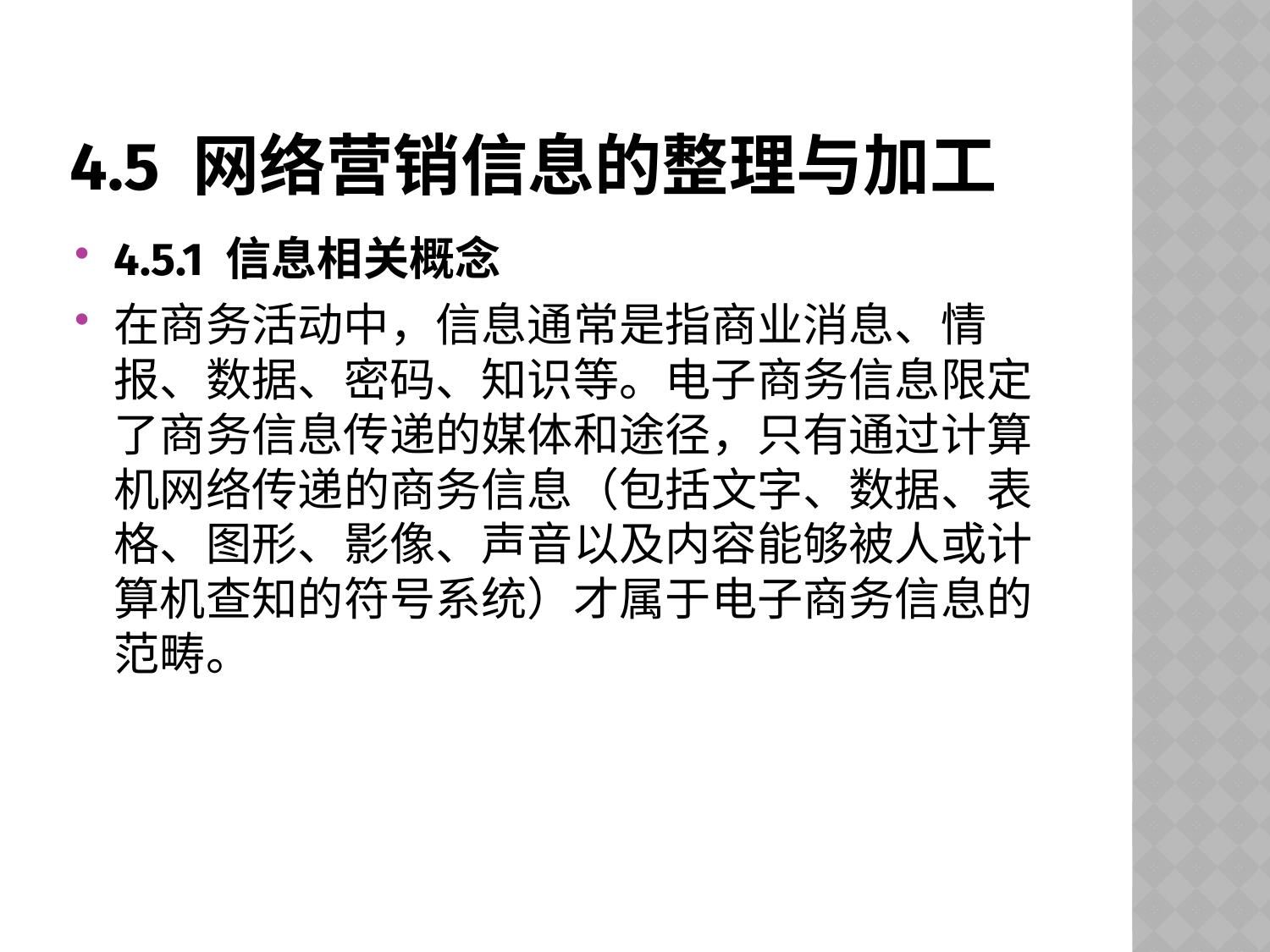

# 4.5 网络营销信息的整理与加工
4.5.1 信息相关概念
在商务活动中，信息通常是指商业消息、情报、数据、密码、知识等。电子商务信息限定了商务信息传递的媒体和途径，只有通过计算机网络传递的商务信息（包括文字、数据、表格、图形、影像、声音以及内容能够被人或计算机查知的符号系统）才属于电子商务信息的范畴。